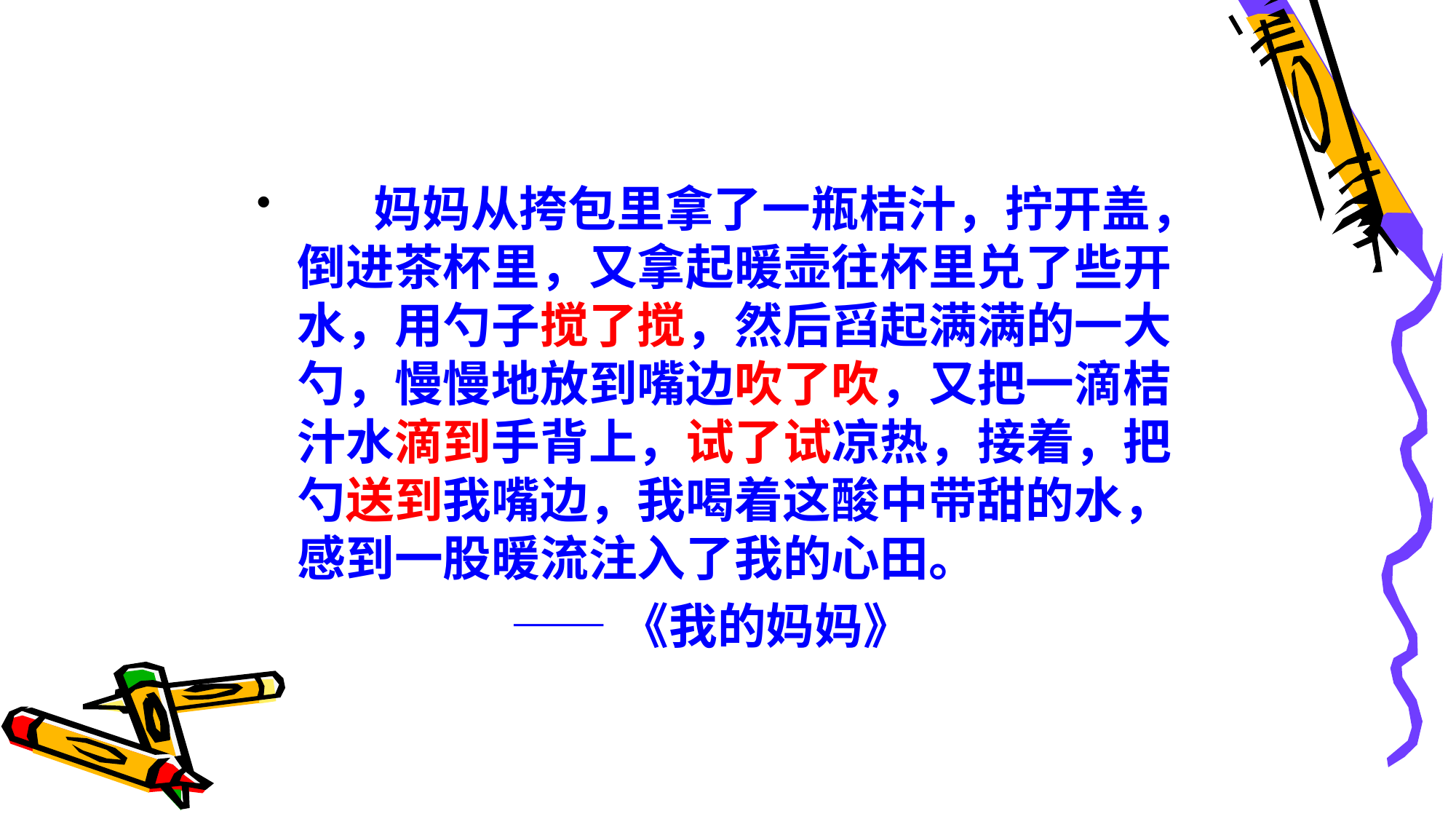

妈妈从挎包里拿了一瓶桔汁，拧开盖，倒进茶杯里，又拿起暖壶往杯里兑了些开水，用勺子搅了搅，然后舀起满满的一大勺，慢慢地放到嘴边吹了吹，又把一滴桔汁水滴到手背上，试了试凉热，接着，把勺送到我嘴边，我喝着这酸中带甜的水，感到一股暖流注入了我的心田。
                       ——《我的妈妈》